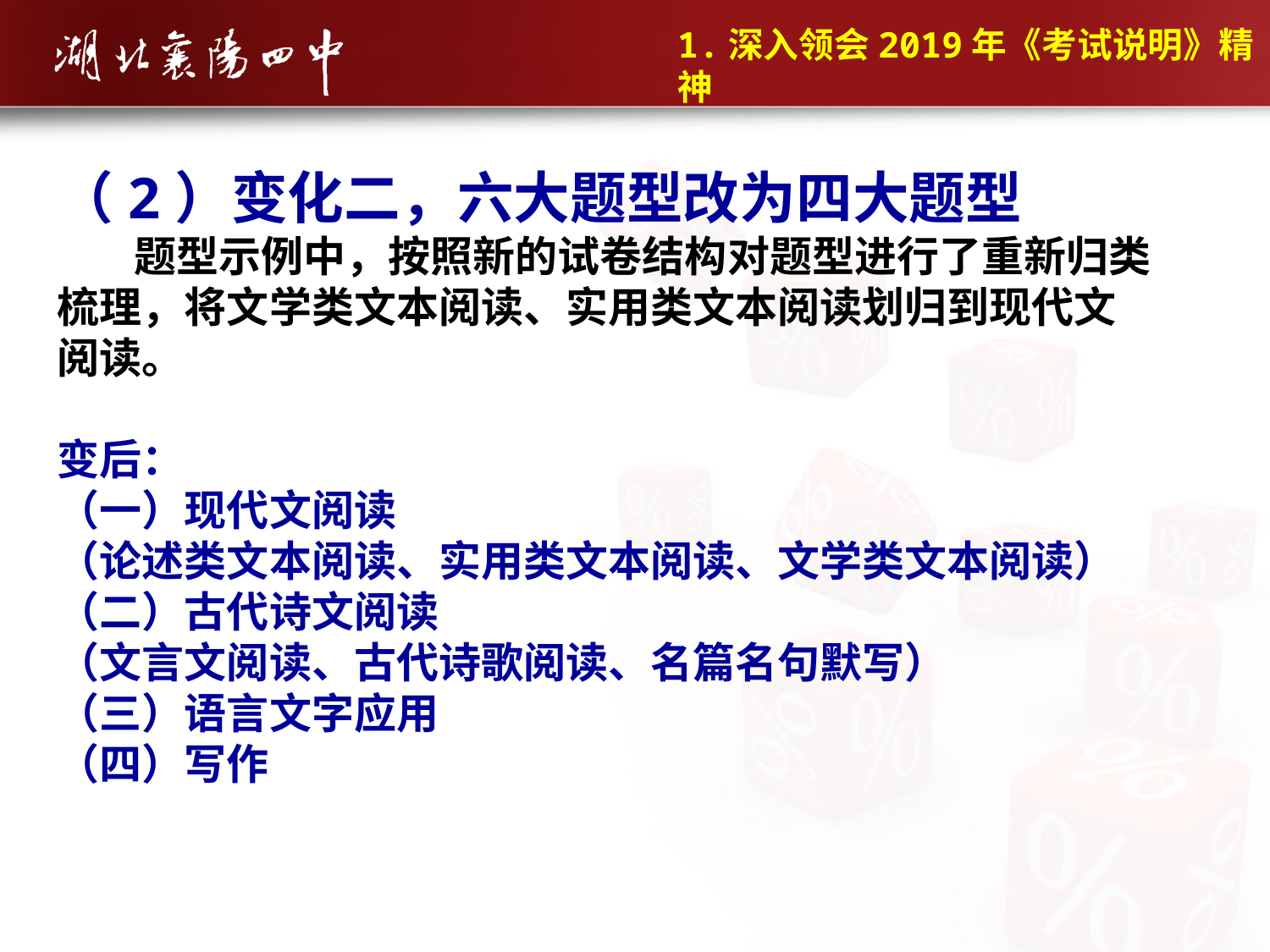

1.深入领会2019年《考试说明》精神
（2）变化二，六大题型改为四大题型
       题型示例中，按照新的试卷结构对题型进行了重新归类梳理，将文学类文本阅读、实用类文本阅读划归到现代文阅读。

变后：
（一）现代文阅读
（论述类文本阅读、实用类文本阅读、文学类文本阅读）
（二）古代诗文阅读
（文言文阅读、古代诗歌阅读、名篇名句默写）
（三）语言文字应用
（四）写作